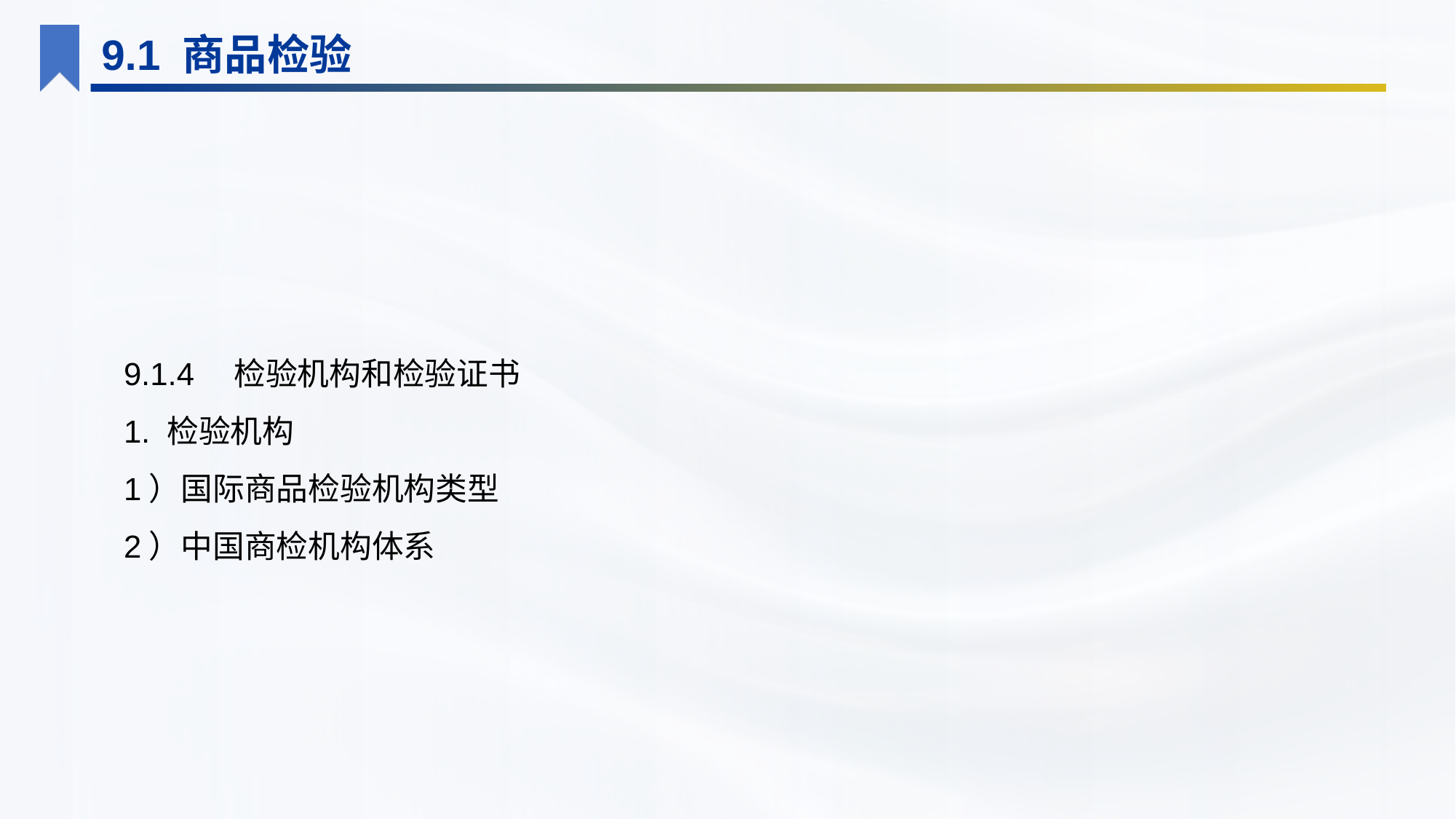

9.1 商品检验
9.1.4　检验机构和检验证书
1. 检验机构
1）国际商品检验机构类型
2）中国商检机构体系